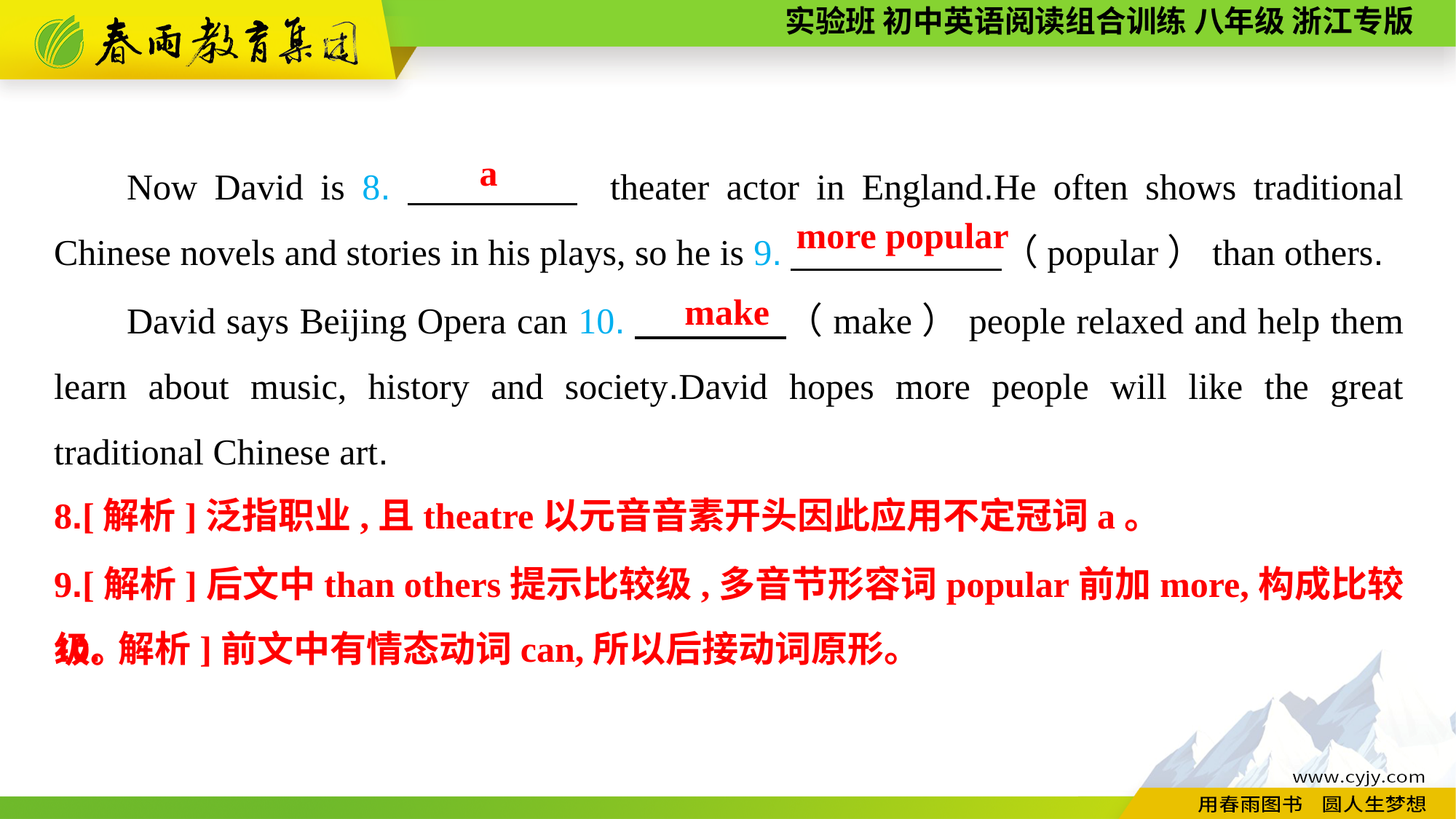

Now David is 8.　　　　 theater actor in England.He often shows traditional Chinese novels and stories in his plays, so he is 9.　　        　　（popular）than others.
a
 more popular
David says Beijing Opera can 10.　　　　（make）people relaxed and help them learn about music, history and society.David hopes more people will like the great traditional Chinese art.
make
8.[解析]泛指职业,且theatre以元音音素开头因此应用不定冠词a。
9.[解析]后文中than others提示比较级,多音节形容词popular前加more,构成比较级。
10. 解析]前文中有情态动词can,所以后接动词原形。